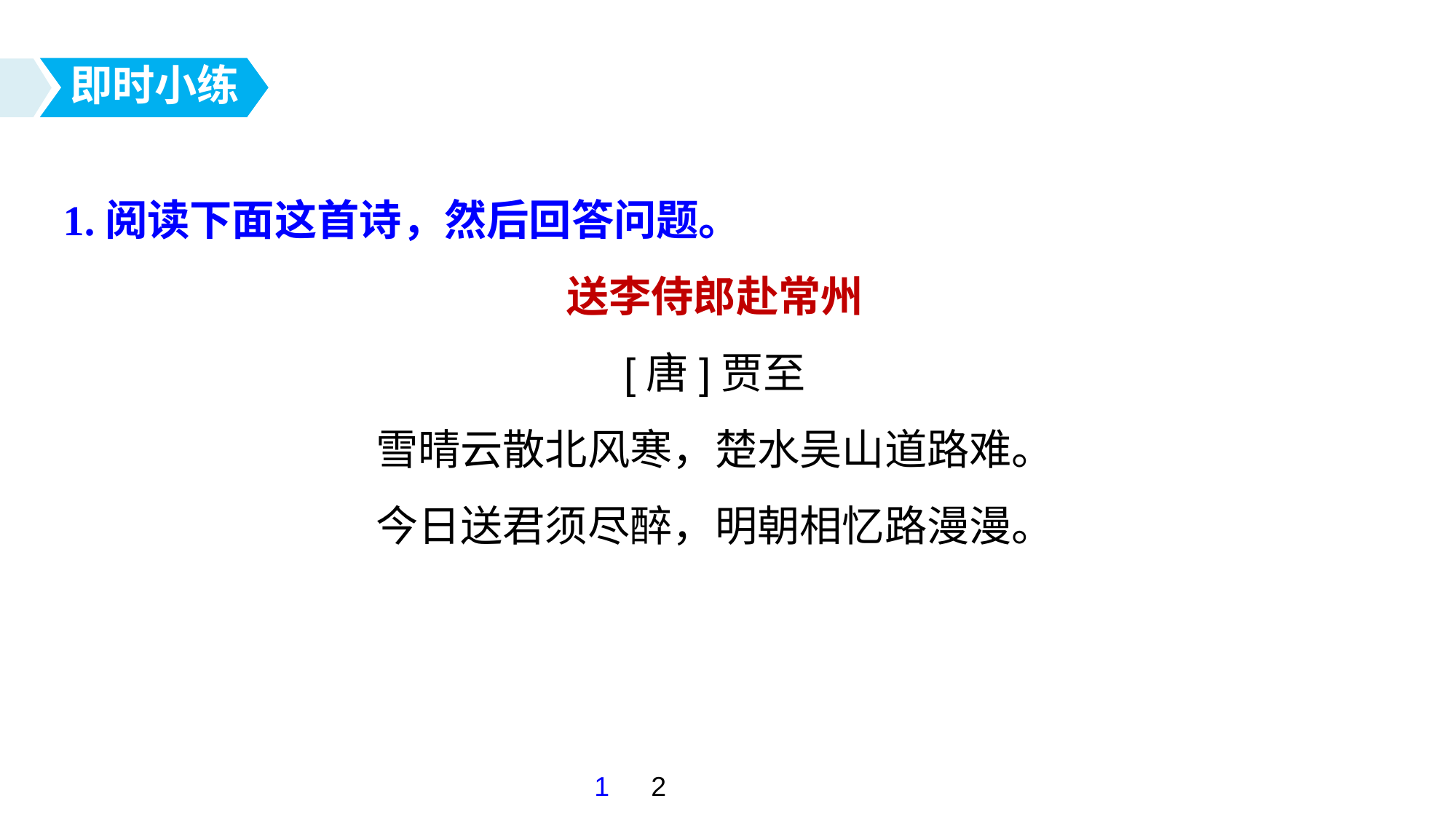

即时小练

1.阅读下面这首诗，然后回答问题。
送李侍郎赴常州
[唐]贾至
雪晴云散北风寒，楚水吴山道路难。
今日送君须尽醉，明朝相忆路漫漫。
1
2